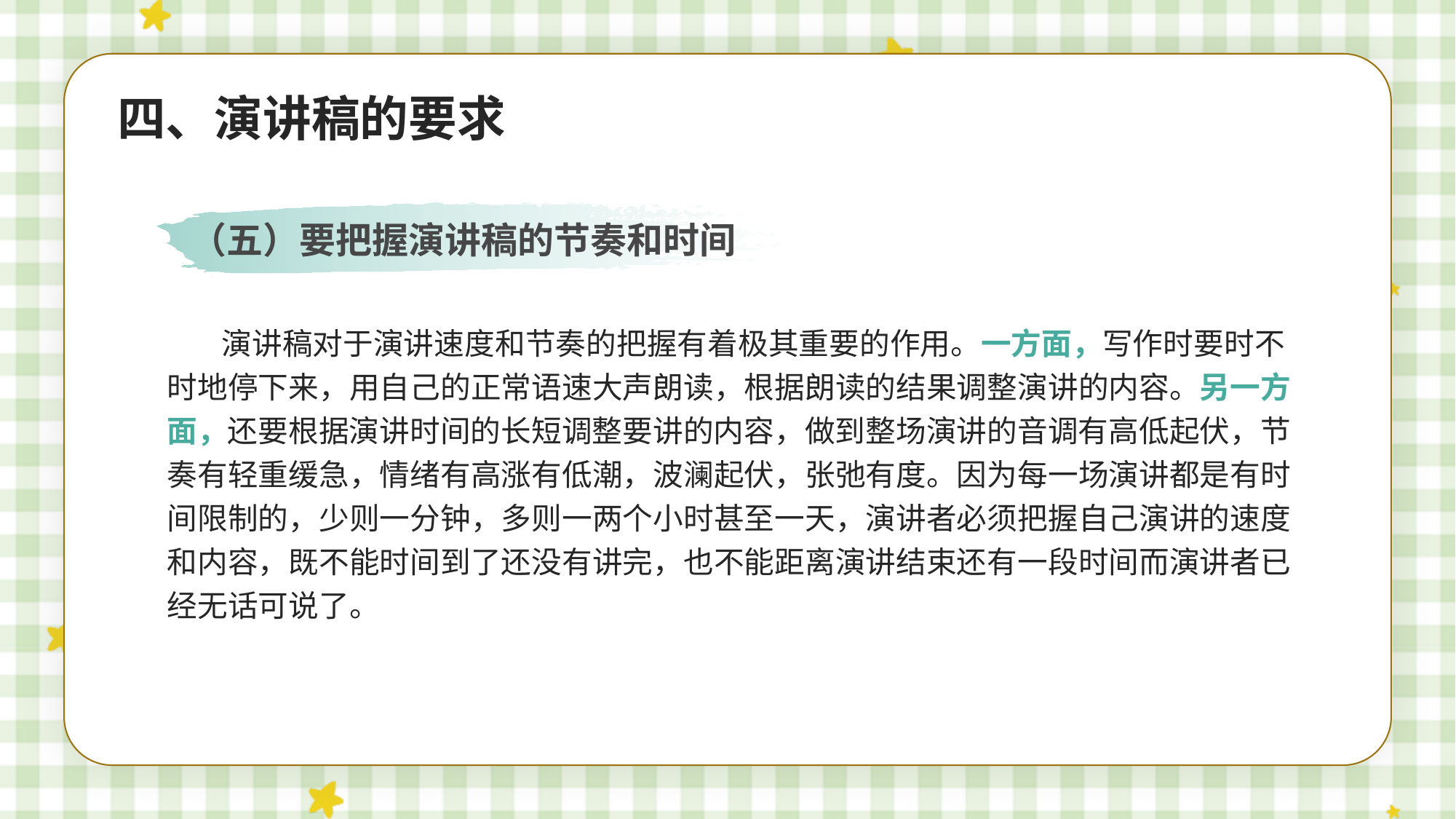

四、演讲稿的要求
（五）要把握演讲稿的节奏和时间
演讲稿对于演讲速度和节奏的把握有着极其重要的作用。一方面，写作时要时不时地停下来，用自己的正常语速大声朗读，根据朗读的结果调整演讲的内容。另一方面，还要根据演讲时间的长短调整要讲的内容，做到整场演讲的音调有高低起伏，节奏有轻重缓急，情绪有高涨有低潮，波澜起伏，张弛有度。因为每一场演讲都是有时间限制的，少则一分钟，多则一两个小时甚至一天，演讲者必须把握自己演讲的速度和内容，既不能时间到了还没有讲完，也不能距离演讲结束还有一段时间而演讲者已经无话可说了。